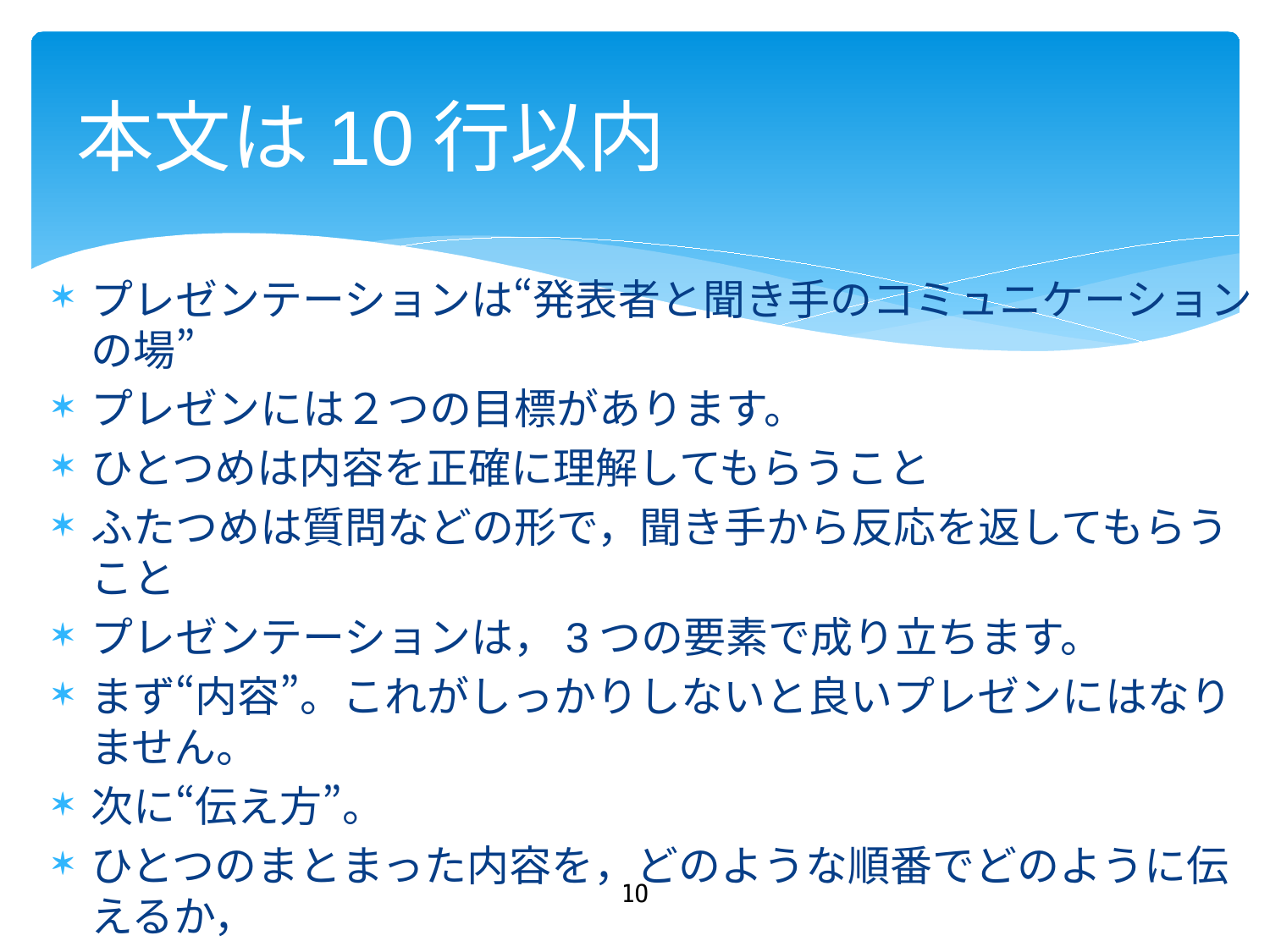

# 本文は10行以内
プレゼンテーションは“発表者と聞き手のコミュニケーションの場”
プレゼンには２つの目標があります。
ひとつめは内容を正確に理解してもらうこと
ふたつめは質問などの形で，聞き手から反応を返してもらうこと
プレゼンテーションは，3つの要素で成り立ちます。
まず“内容”。これがしっかりしないと良いプレゼンにはなりません。
次に“伝え方”。
ひとつのまとまった内容を，どのような順番でどのように伝えるか，
ここがPowerPointの見せどころです。
最後に“話し方”。これで１０行です。
10